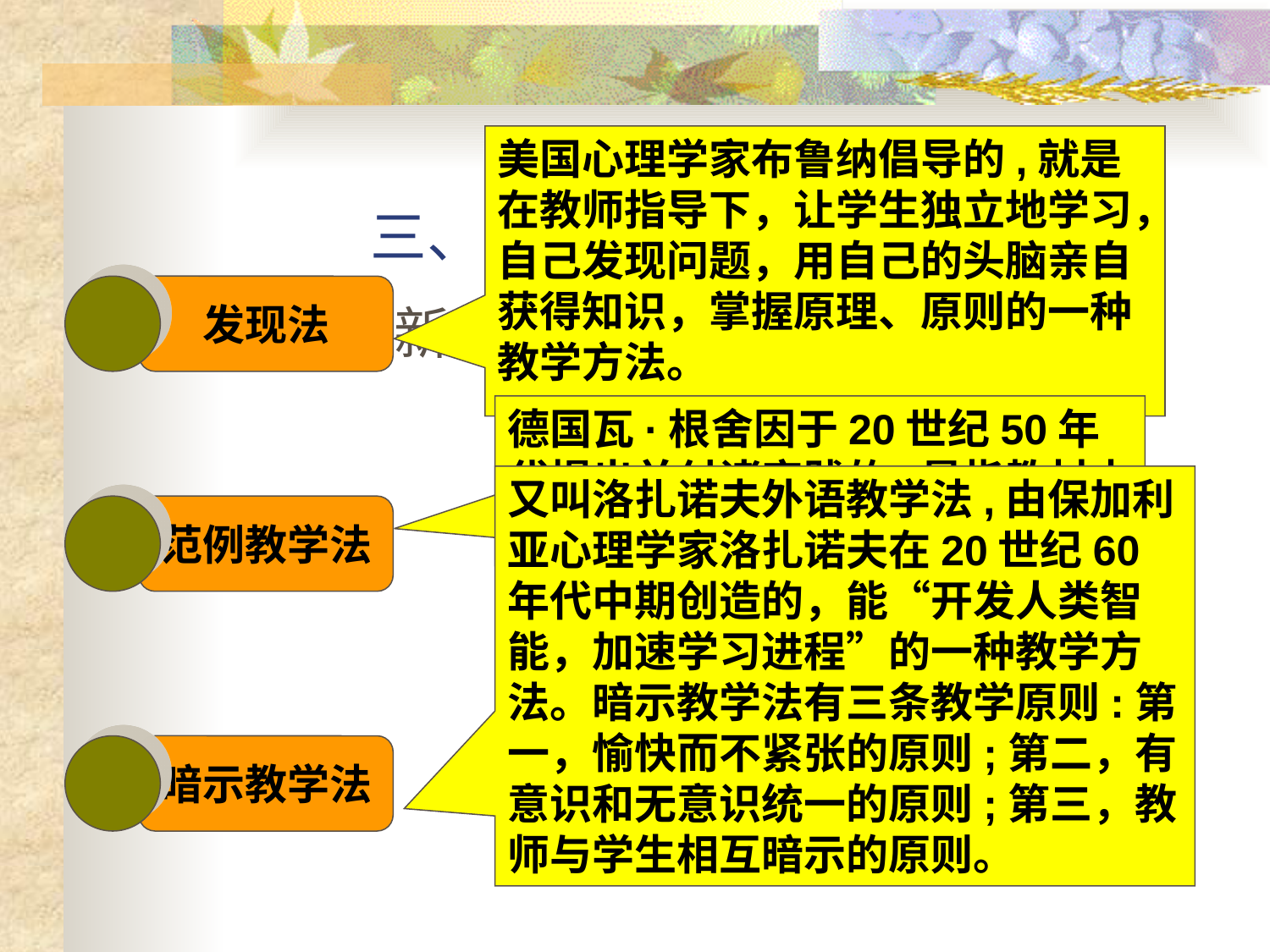

# 三、 教学原则与教学方法
美国心理学家布鲁纳倡导的,就是在教师指导下，让学生独立地学习，自己发现问题，用自己的头脑亲自获得知识，掌握原理、原则的一种教学方法。

发现法
国内外新兴教学法简介
德国瓦·根舍因于20世纪50年代提出并付诸实践的,是指教材内容中的关键性问题
又叫洛扎诺夫外语教学法,由保加利亚心理学家洛扎诺夫在20世纪60年代中期创造的，能“开发人类智能，加速学习进程”的一种教学方法。暗示教学法有三条教学原则:第一，愉快而不紧张的原则;第二，有意识和无意识统一的原则;第三，教师与学生相互暗示的原则。

范例教学法

暗示教学法